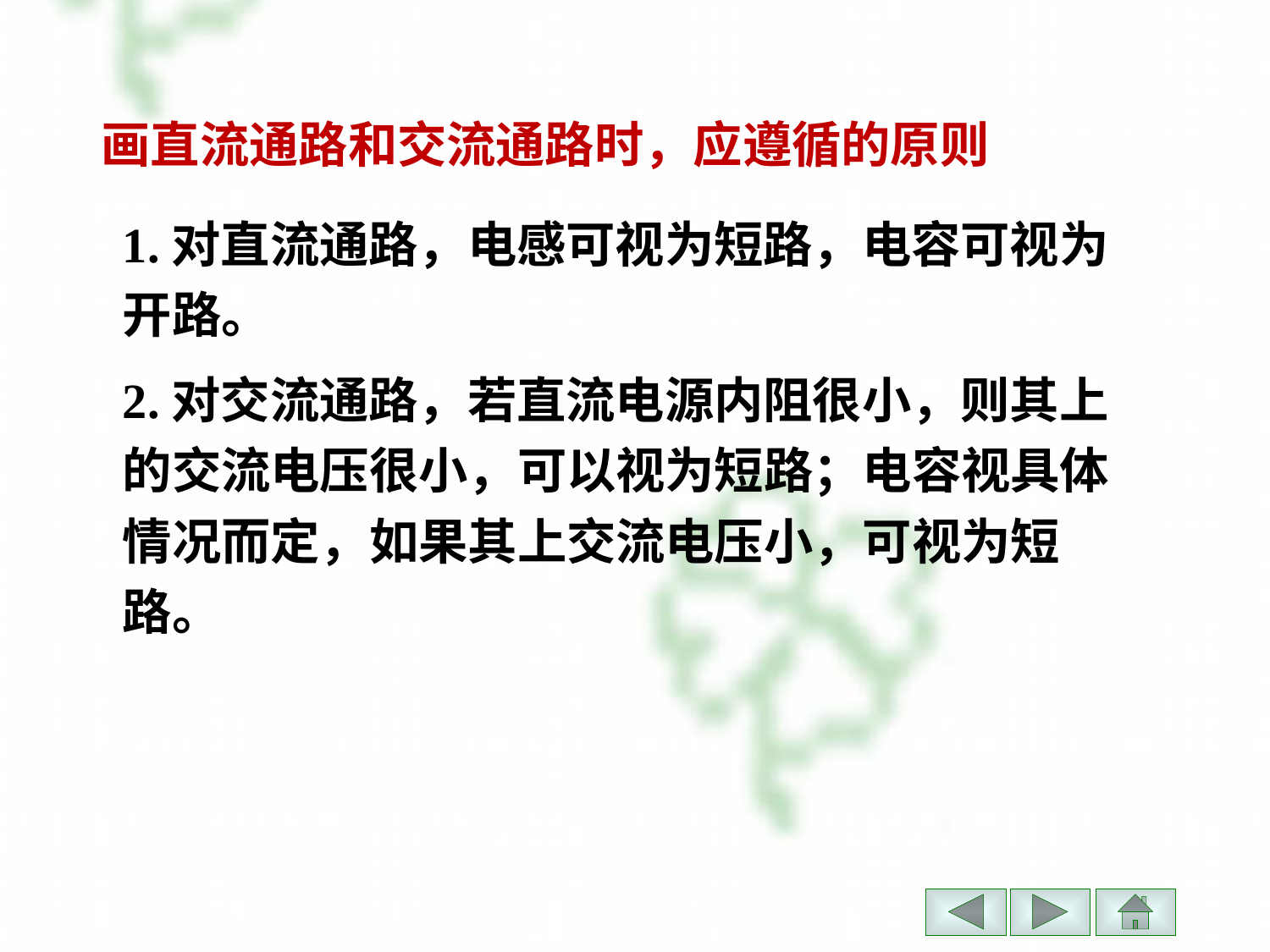

画直流通路和交流通路时，应遵循的原则
1.对直流通路，电感可视为短路，电容可视为开路。
2.对交流通路，若直流电源内阻很小，则其上的交流电压很小，可以视为短路；电容视具体情况而定，如果其上交流电压小，可视为短路。